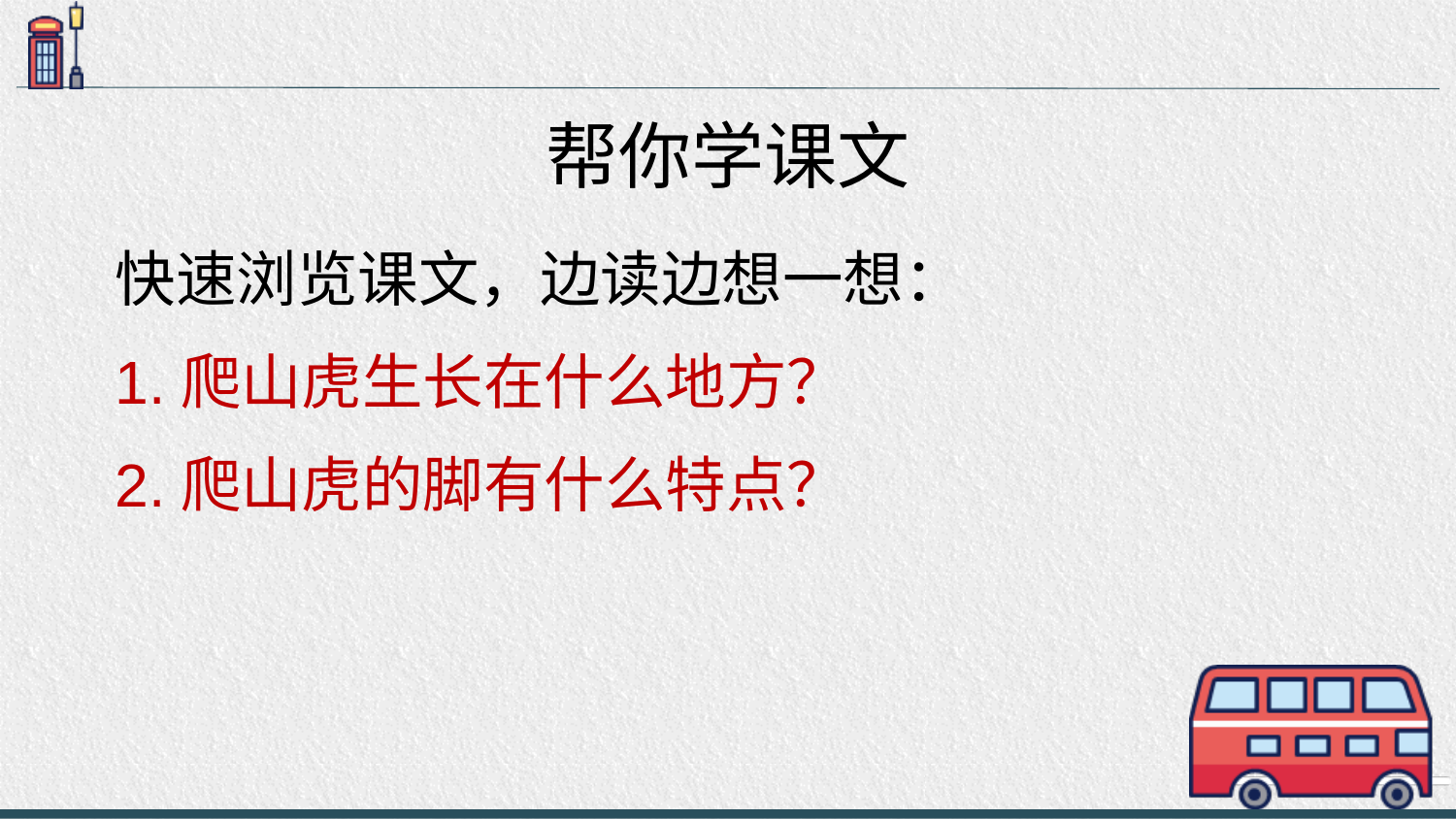

# 帮你学课文
快速浏览课文，边读边想一想：
1.爬山虎生长在什么地方？
2.爬山虎的脚有什么特点？